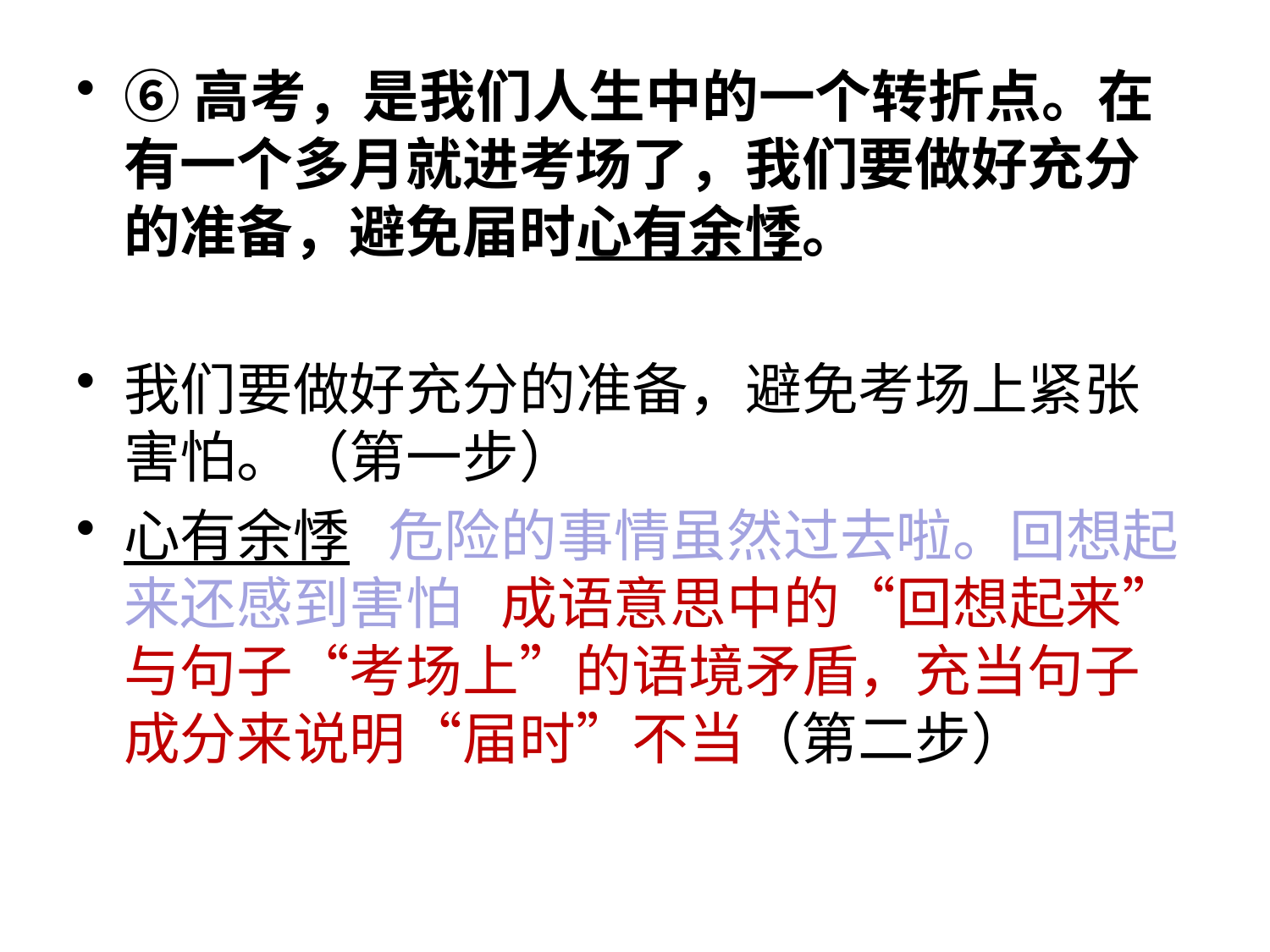

⑥高考，是我们人生中的一个转折点。在有一个多月就进考场了，我们要做好充分的准备，避免届时心有余悸。

我们要做好充分的准备，避免考场上紧张害怕。（第一步）
心有余悸   危险的事情虽然过去啦。回想起来还感到害怕   成语意思中的“回想起来”与句子“考场上”的语境矛盾，充当句子成分来说明“届时”不当（第二步）